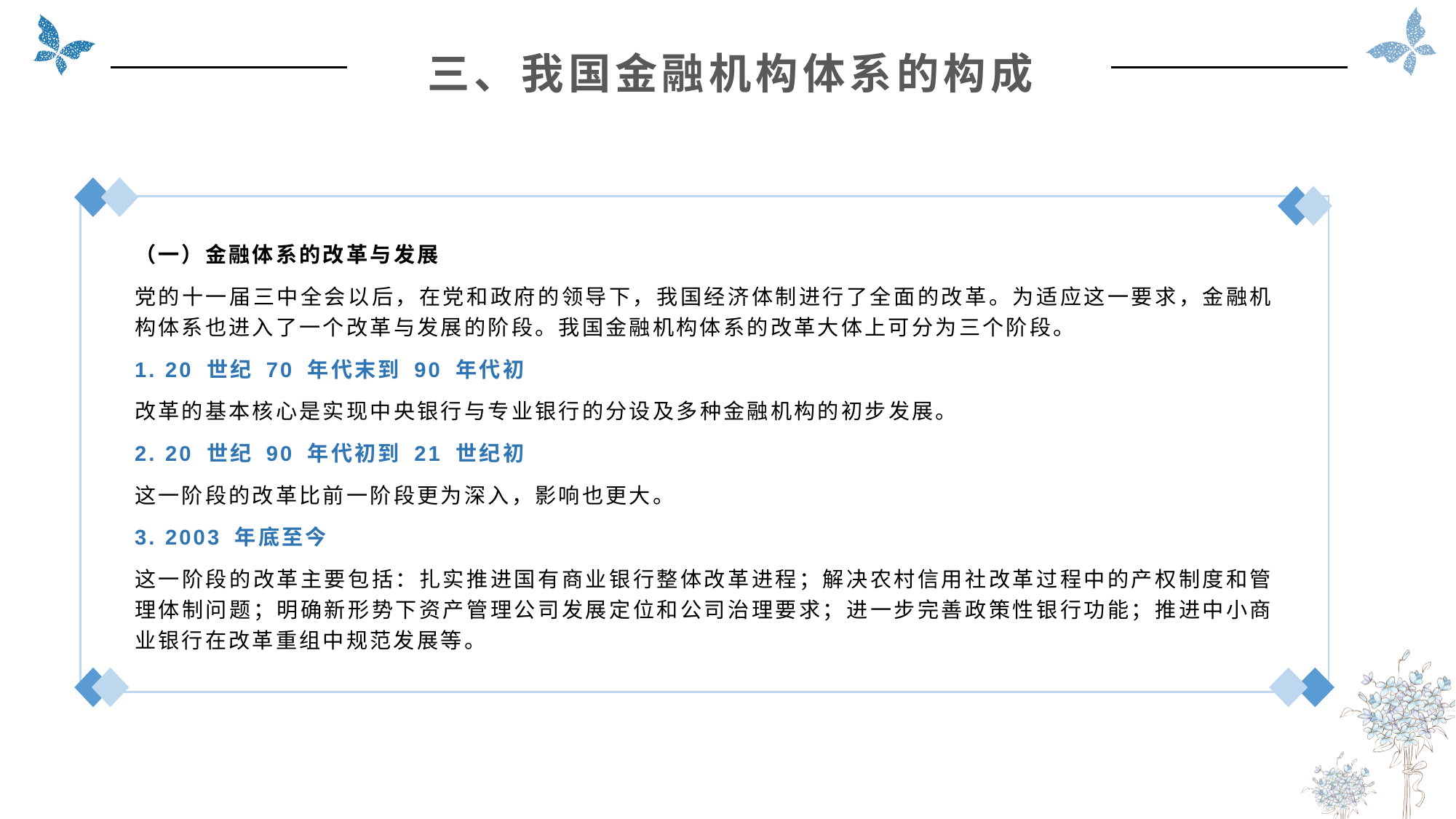

三、我国金融机构体系的构成

（一）金融体系的改革与发展
党的十一届三中全会以后，在党和政府的领导下，我国经济体制进行了全面的改革。为适应这一要求，金融机构体系也进入了一个改革与发展的阶段。我国金融机构体系的改革大体上可分为三个阶段。
1. 20 世纪 70 年代末到 90 年代初
改革的基本核心是实现中央银行与专业银行的分设及多种金融机构的初步发展。
2. 20 世纪 90 年代初到 21 世纪初
这一阶段的改革比前一阶段更为深入，影响也更大。
3. 2003 年底至今
这一阶段的改革主要包括：扎实推进国有商业银行整体改革进程；解决农村信用社改革过程中的产权制度和管理体制问题；明确新形势下资产管理公司发展定位和公司治理要求；进一步完善政策性银行功能；推进中小商业银行在改革重组中规范发展等。